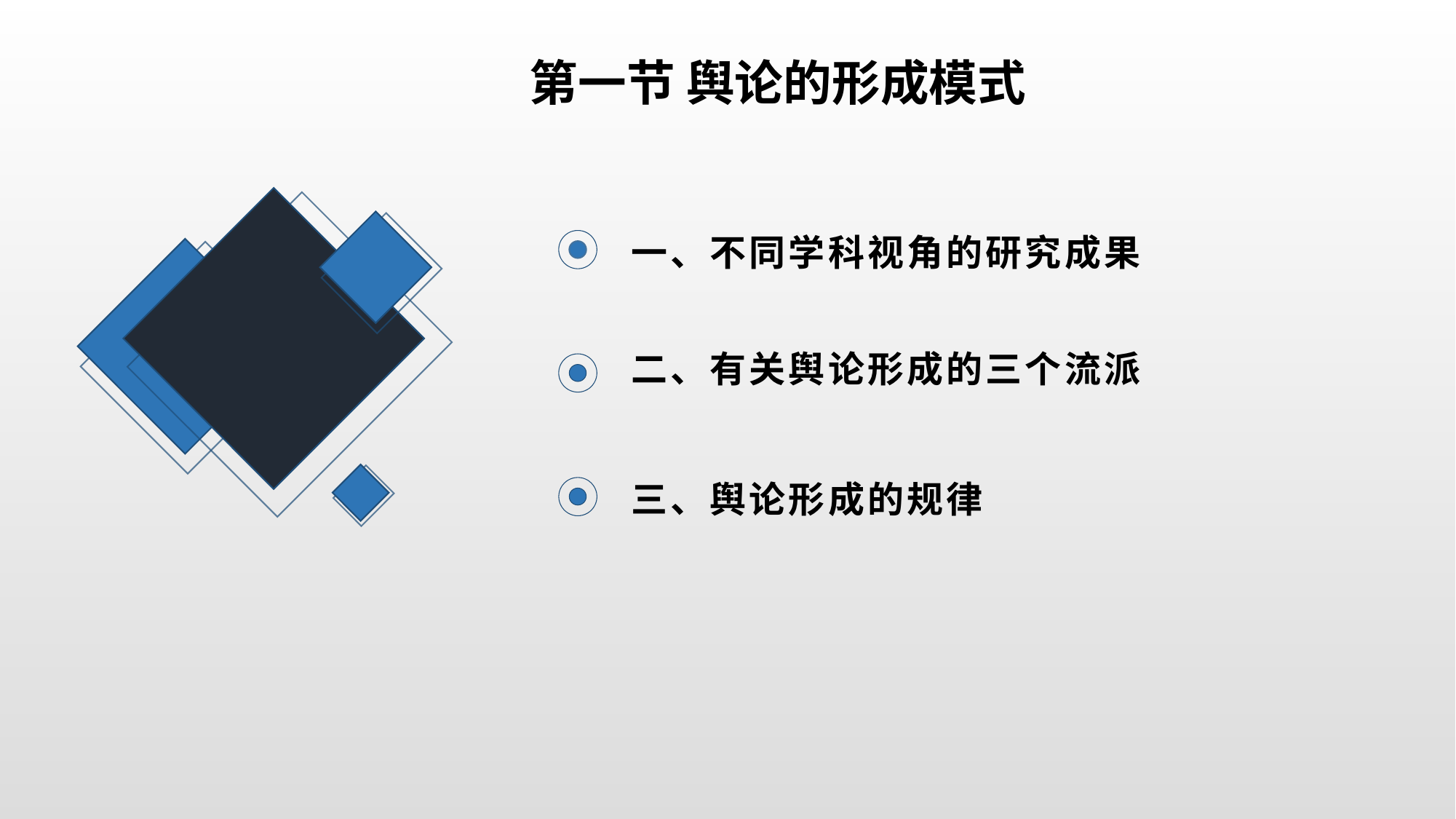

第一节 舆论的形成模式

一、不同学科视角的研究成果

二、有关舆论形成的三个流派

三、舆论形成的规律